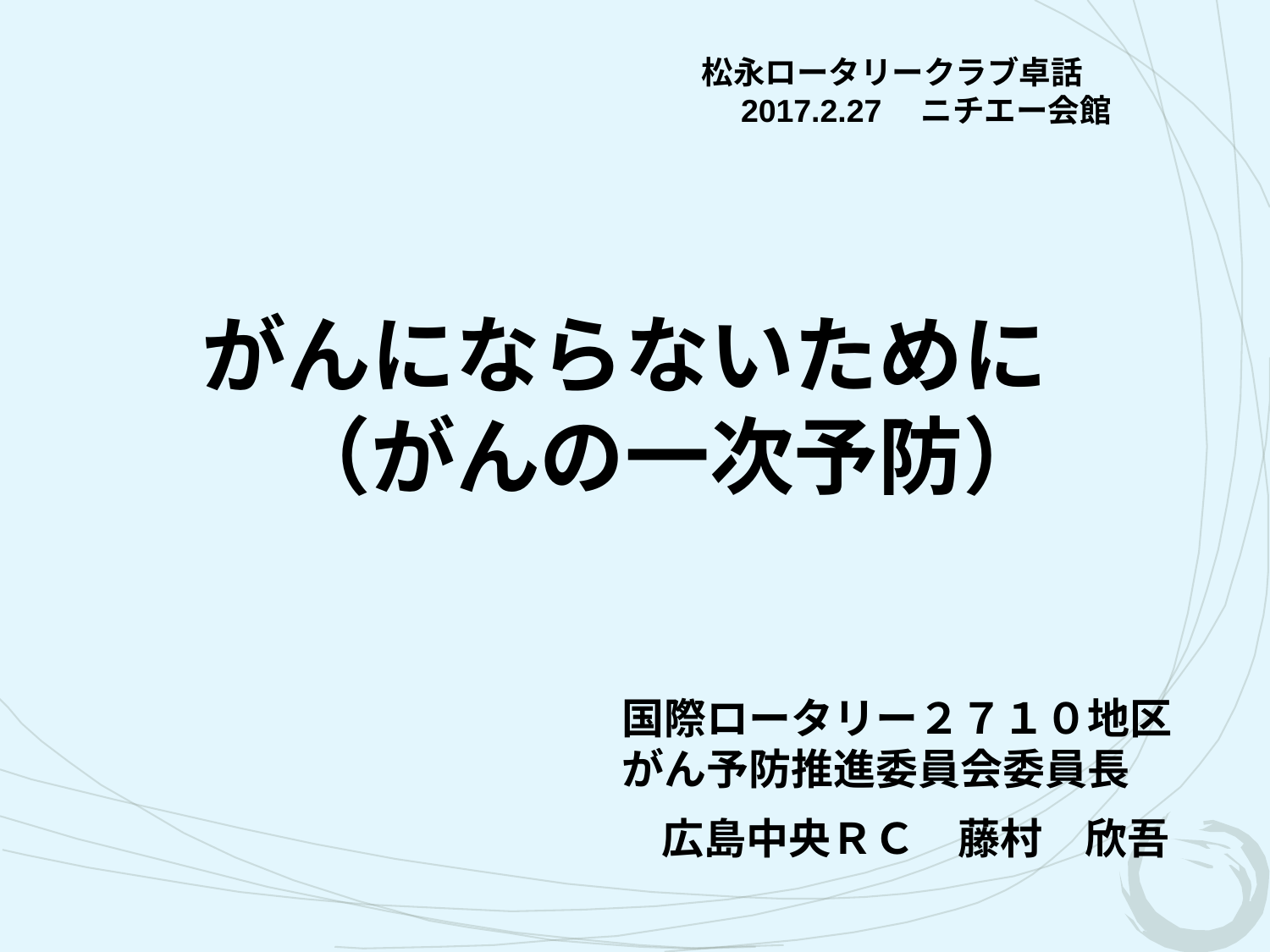

松永ロータリークラブ卓話
　　　2017.2.27　ニチエー会館
がんにならないために
　（がんの一次予防）

国際ロータリー２７１０地区
がん予防推進委員会委員長
広島中央ＲＣ　藤村　欣吾